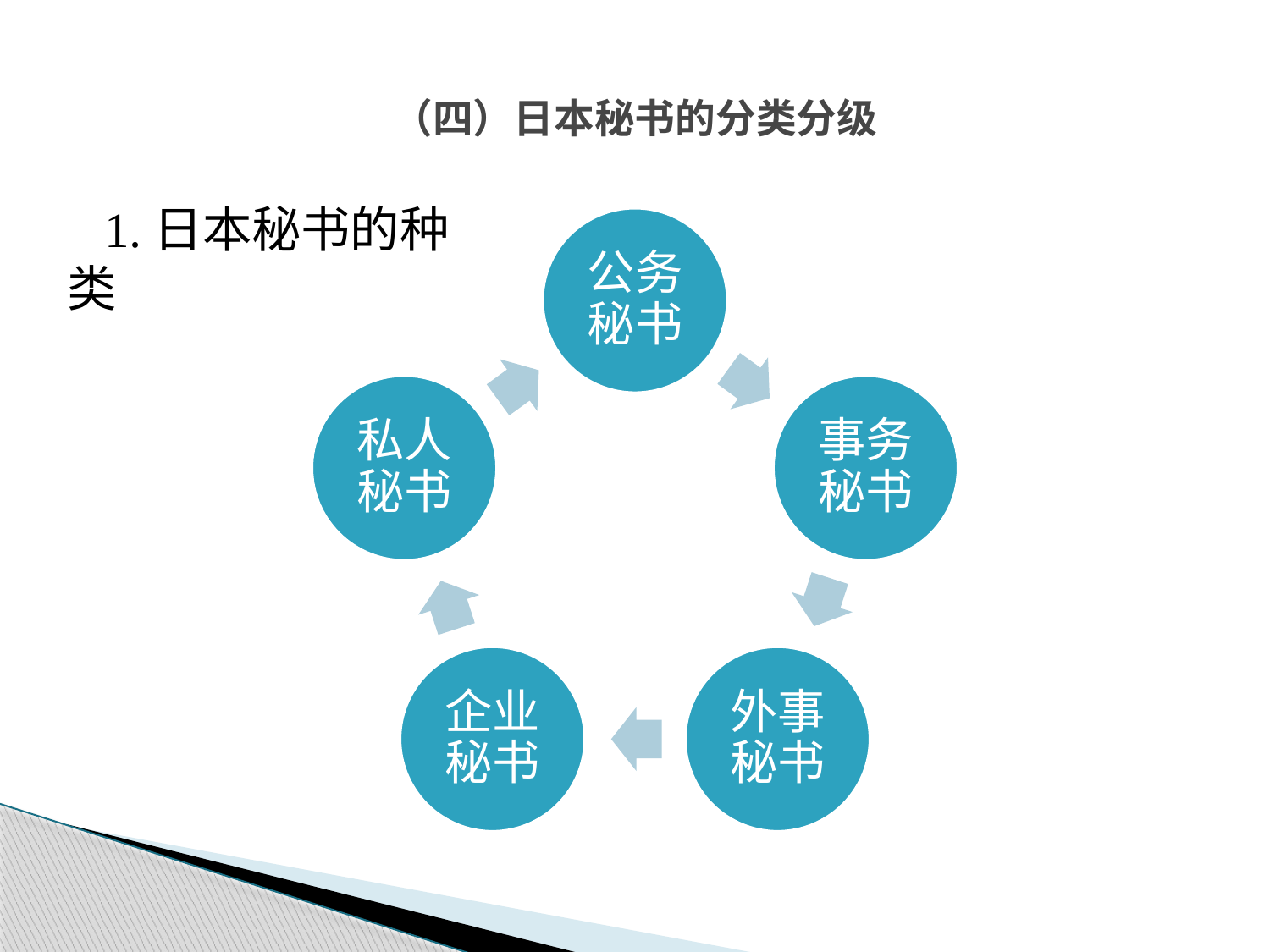

# （四）日本秘书的分类分级

1.日本秘书的种类
公务秘书

事务秘书

外事秘书

企业秘书

私人秘书